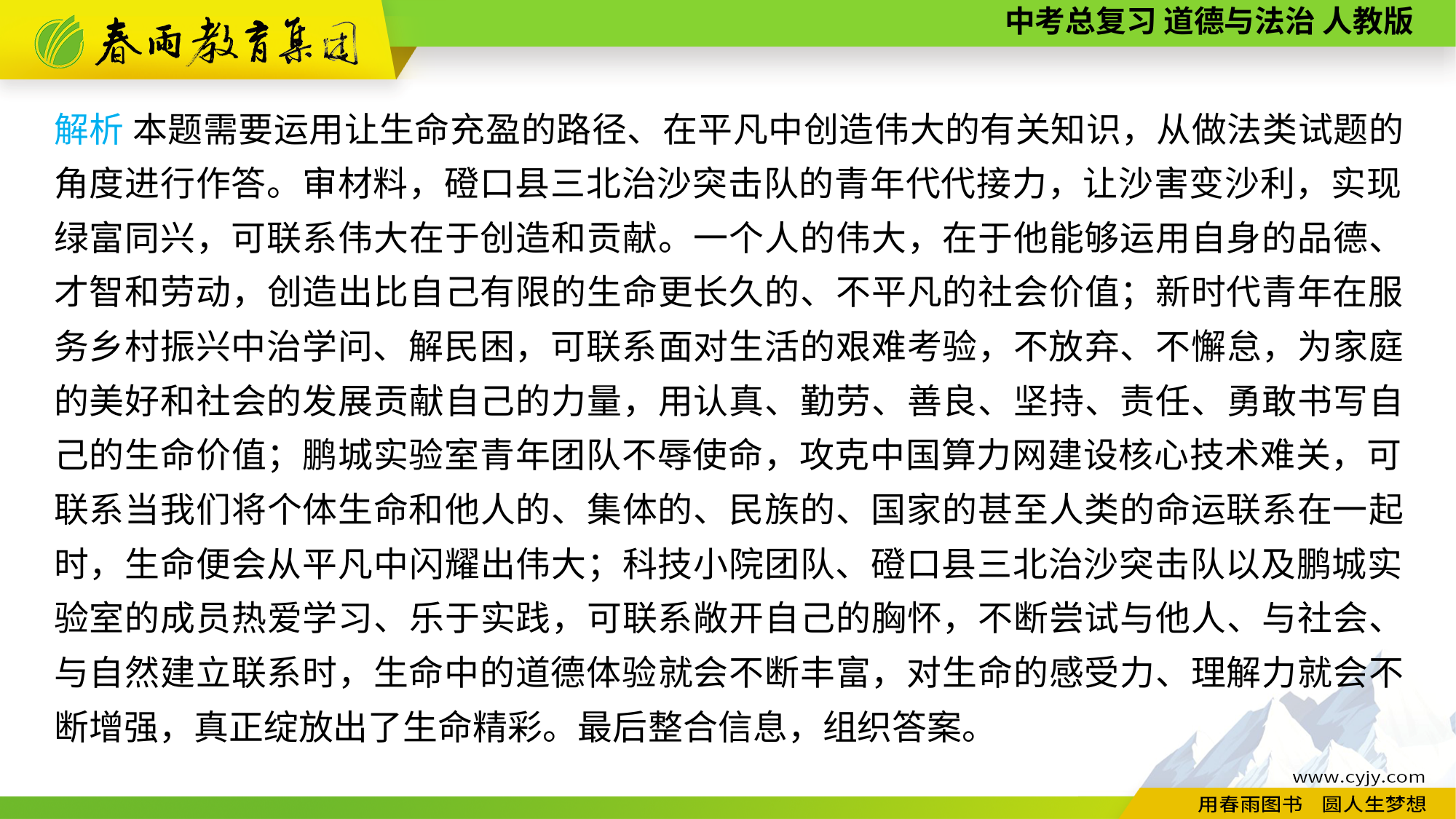

解析 本题需要运用让生命充盈的路径、在平凡中创造伟大的有关知识，从做法类试题的角度进行作答。审材料，磴口县三北治沙突击队的青年代代接力，让沙害变沙利，实现绿富同兴，可联系伟大在于创造和贡献。一个人的伟大，在于他能够运用自身的品德、才智和劳动，创造出比自己有限的生命更长久的、不平凡的社会价值；新时代青年在服务乡村振兴中治学问、解民困，可联系面对生活的艰难考验，不放弃、不懈怠，为家庭的美好和社会的发展贡献自己的力量，用认真、勤劳、善良、坚持、责任、勇敢书写自己的生命价值；鹏城实验室青年团队不辱使命，攻克中国算力网建设核心技术难关，可联系当我们将个体生命和他人的、集体的、民族的、国家的甚至人类的命运联系在一起时，生命便会从平凡中闪耀出伟大；科技小院团队、磴口县三北治沙突击队以及鹏城实验室的成员热爱学习、乐于实践，可联系敞开自己的胸怀，不断尝试与他人、与社会、与自然建立联系时，生命中的道德体验就会不断丰富，对生命的感受力、理解力就会不断增强，真正绽放出了生命精彩。最后整合信息，组织答案。